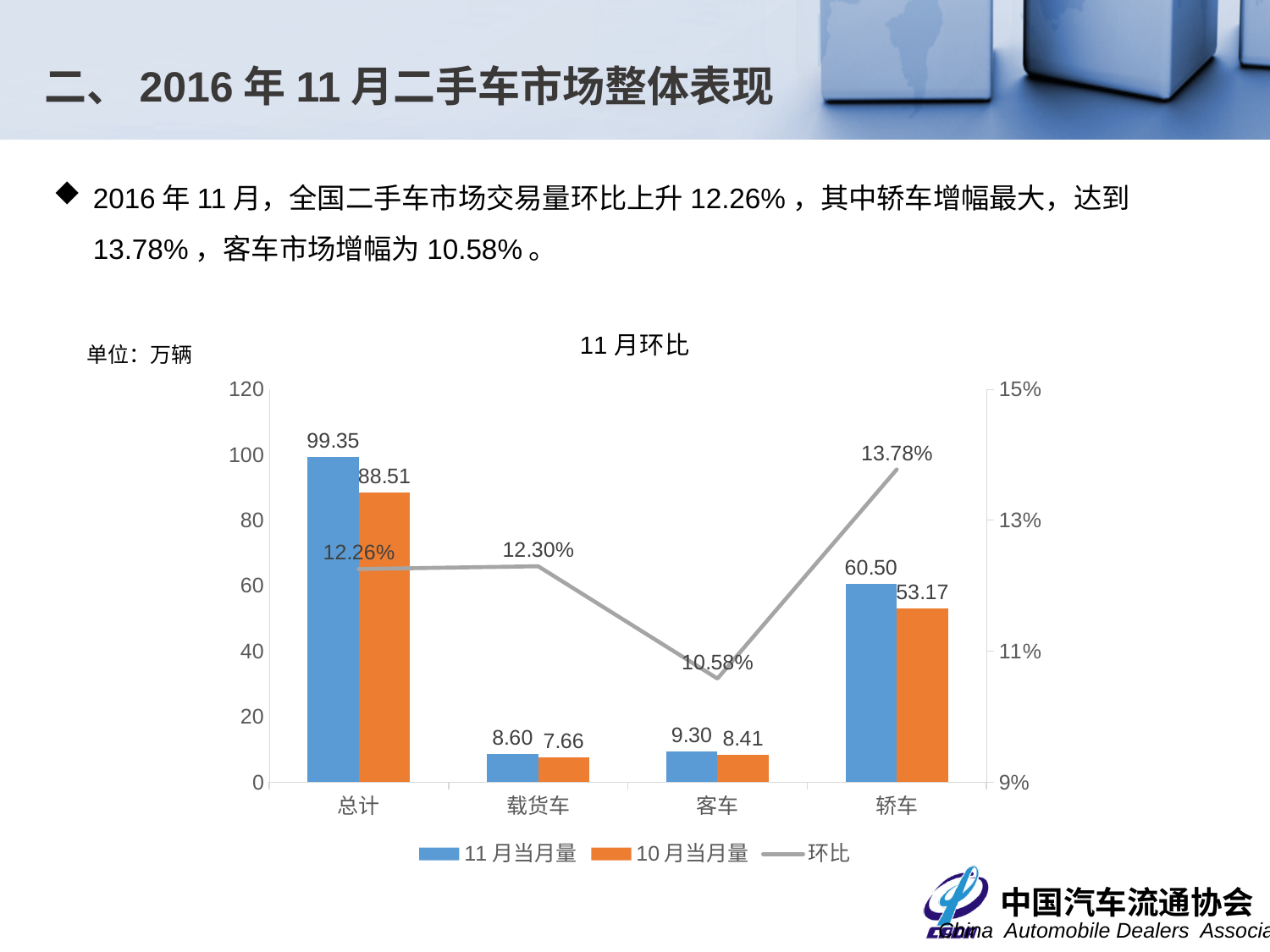

二、2016年11月二手车市场整体表现
2016年11月，全国二手车市场交易量环比上升12.26%，其中轿车增幅最大，达到13.78%，客车市场增幅为10.58%。

### Chart: 11月环比

| Category | 11月当月量 | 10月当月量 | 环比 |
|---|---|---|---|
| 总计 | 99.3544 | 88.5065 | 0.12256613921011508 |
| 载货车 | 8.604900000000002 | 7.662499999999995 | 0.122988580750408 |
| 客车 | 9.3041 | 8.4137 | 0.105827400549104 |
| 轿车 | 60.49500000000001 | 53.17010000000001 | 0.137763517465643 |
单位：万辆